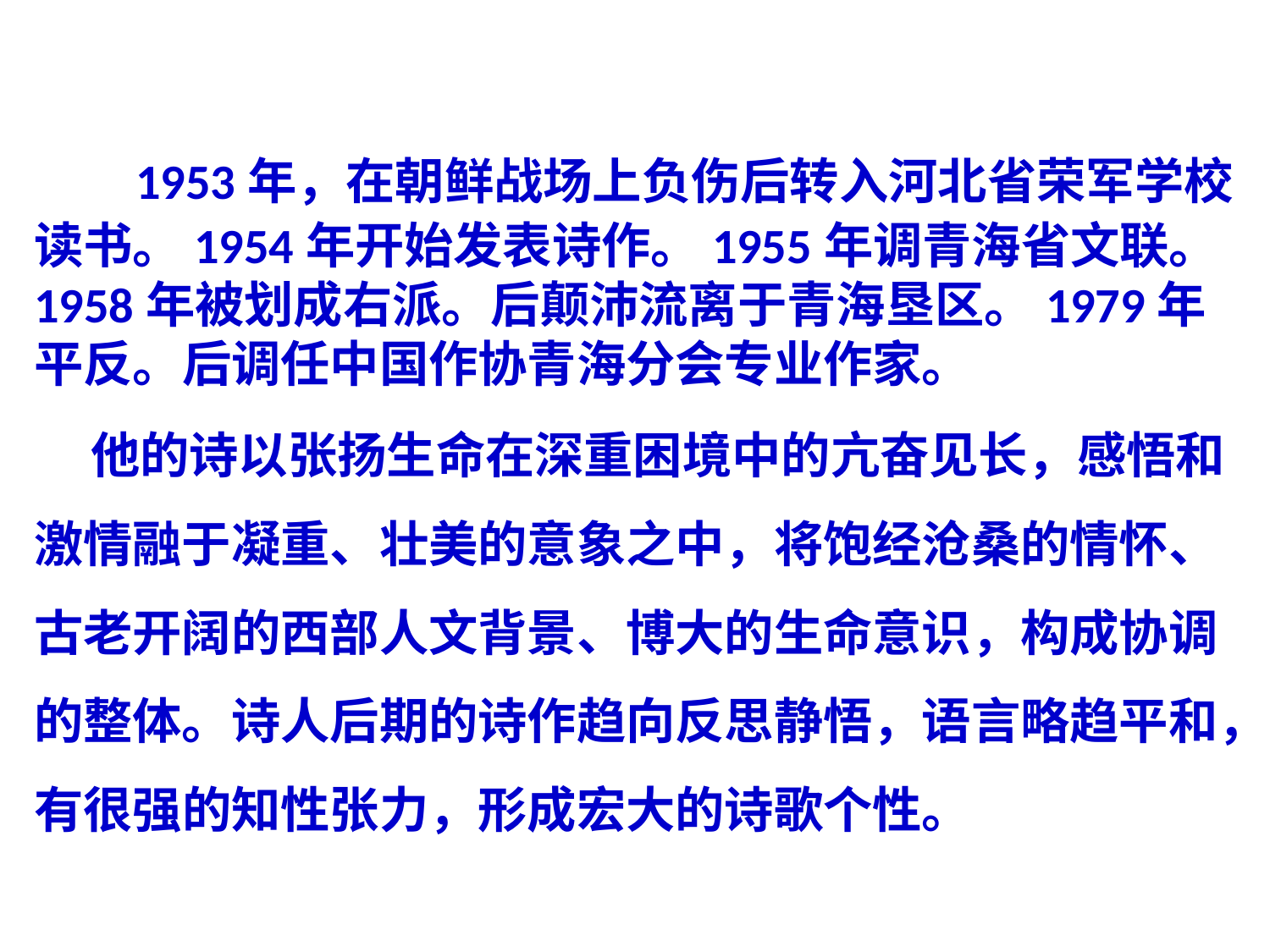

1953年，在朝鲜战场上负伤后转入河北省荣军学校读书。1954年开始发表诗作。1955年调青海省文联。1958年被划成右派。后颠沛流离于青海垦区。1979年平反。后调任中国作协青海分会专业作家。
    他的诗以张扬生命在深重困境中的亢奋见长，感悟和激情融于凝重、壮美的意象之中，将饱经沧桑的情怀、古老开阔的西部人文背景、博大的生命意识，构成协调的整体。诗人后期的诗作趋向反思静悟，语言略趋平和，有很强的知性张力，形成宏大的诗歌个性。